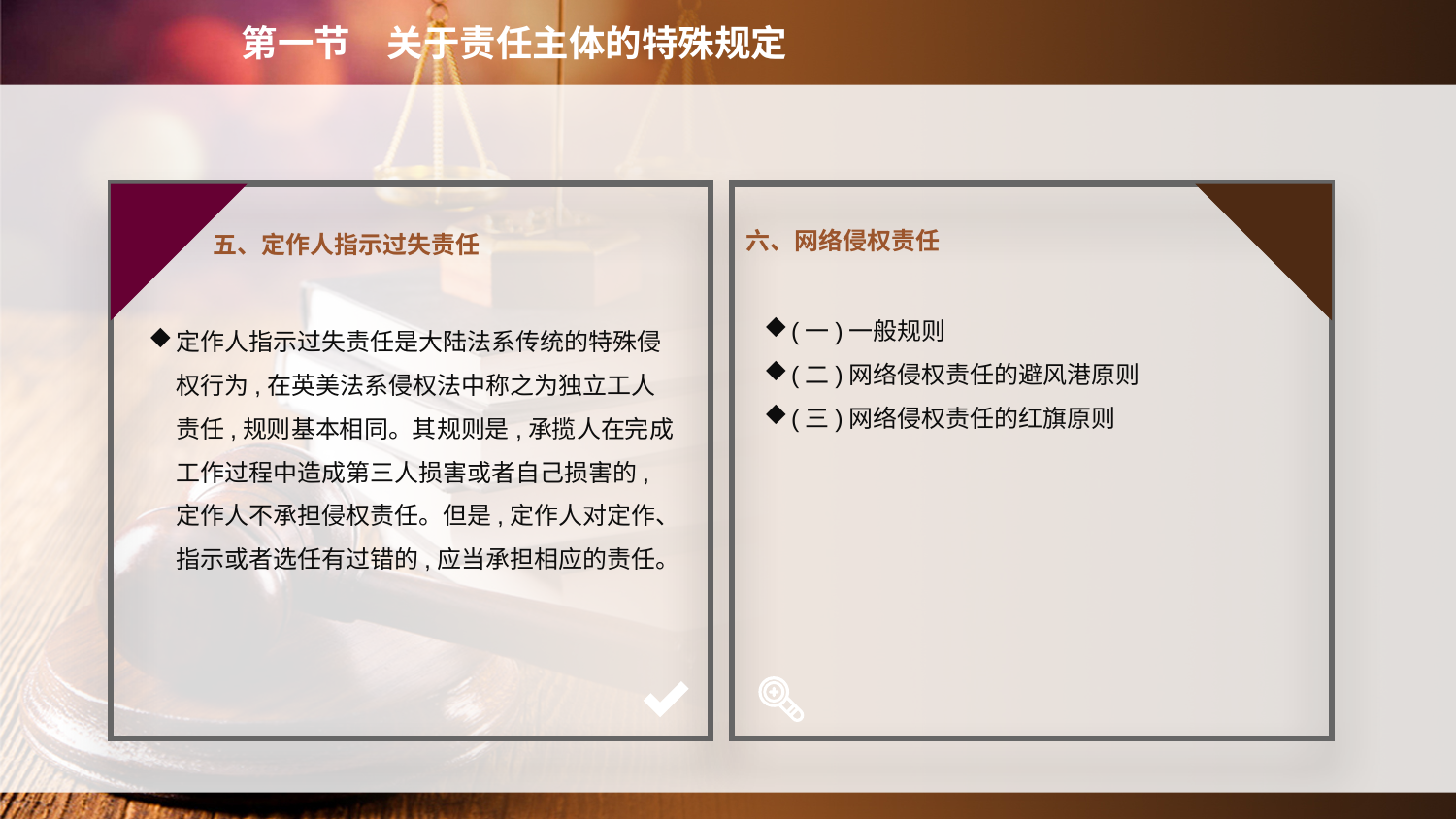

第一节　关于责任主体的特殊规定

五、定作人指示过失责任
六、网络侵权责任
(一)一般规则
(二)网络侵权责任的避风港原则
(三)网络侵权责任的红旗原则
定作人指示过失责任是大陆法系传统的特殊侵权行为,在英美法系侵权法中称之为独立工人责任,规则基本相同。其规则是,承揽人在完成工作过程中造成第三人损害或者自己损害的,定作人不承担侵权责任。但是,定作人对定作、指示或者选任有过错的,应当承担相应的责任。